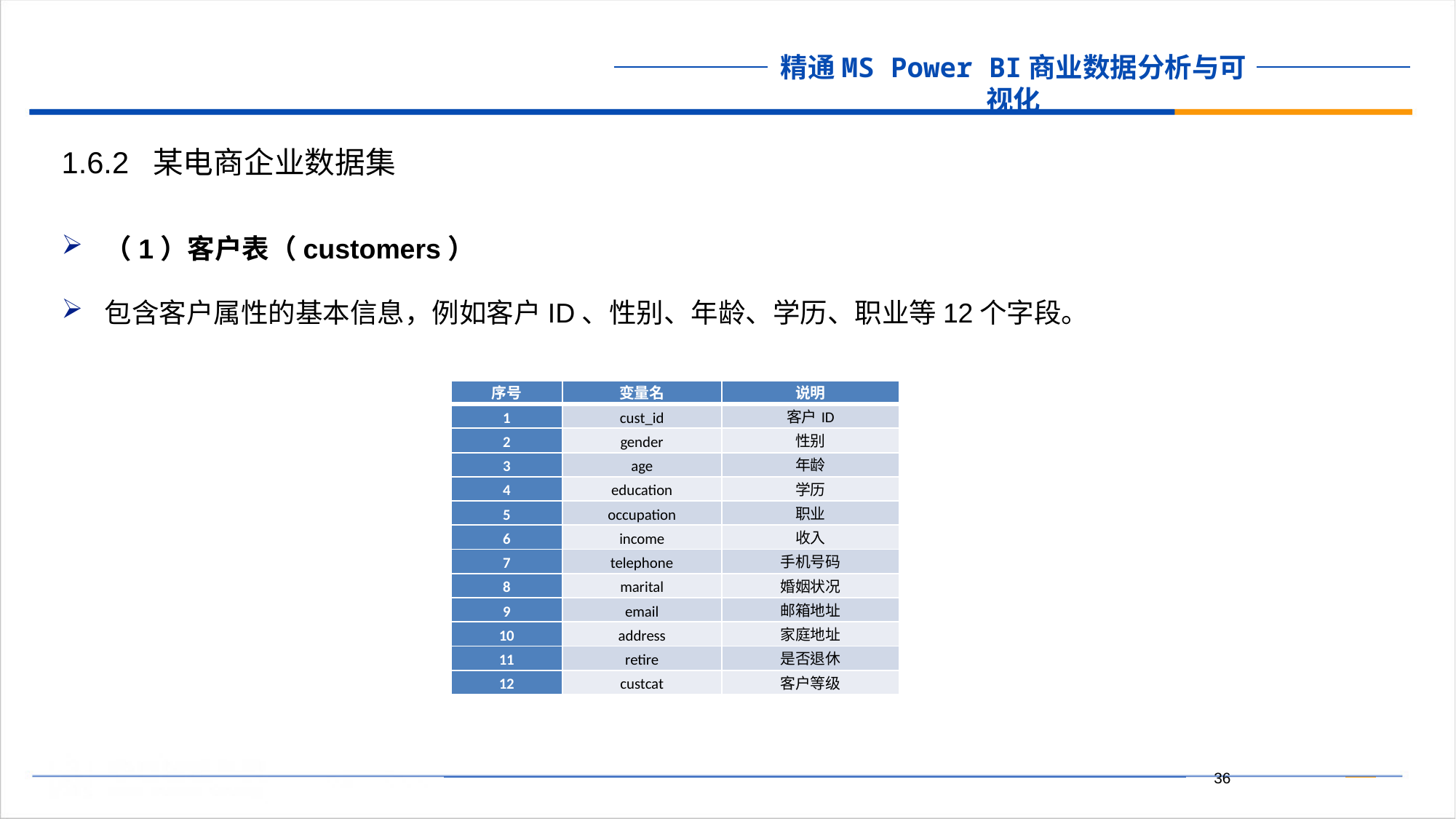

1.6.2  某电商企业数据集
（1）客户表（customers）
包含客户属性的基本信息，例如客户ID、性别、年龄、学历、职业等12个字段。
| 序号 | 变量名 | 说明 |
| --- | --- | --- |
| 1 | cust\_id | 客户ID |
| 2 | gender | 性别 |
| 3 | age | 年龄 |
| 4 | education | 学历 |
| 5 | occupation | 职业 |
| 6 | income | 收入 |
| 7 | telephone | 手机号码 |
| 8 | marital | 婚姻状况 |
| 9 | email | 邮箱地址 |
| 10 | address | 家庭地址 |
| 11 | retire | 是否退休 |
| 12 | custcat | 客户等级 |